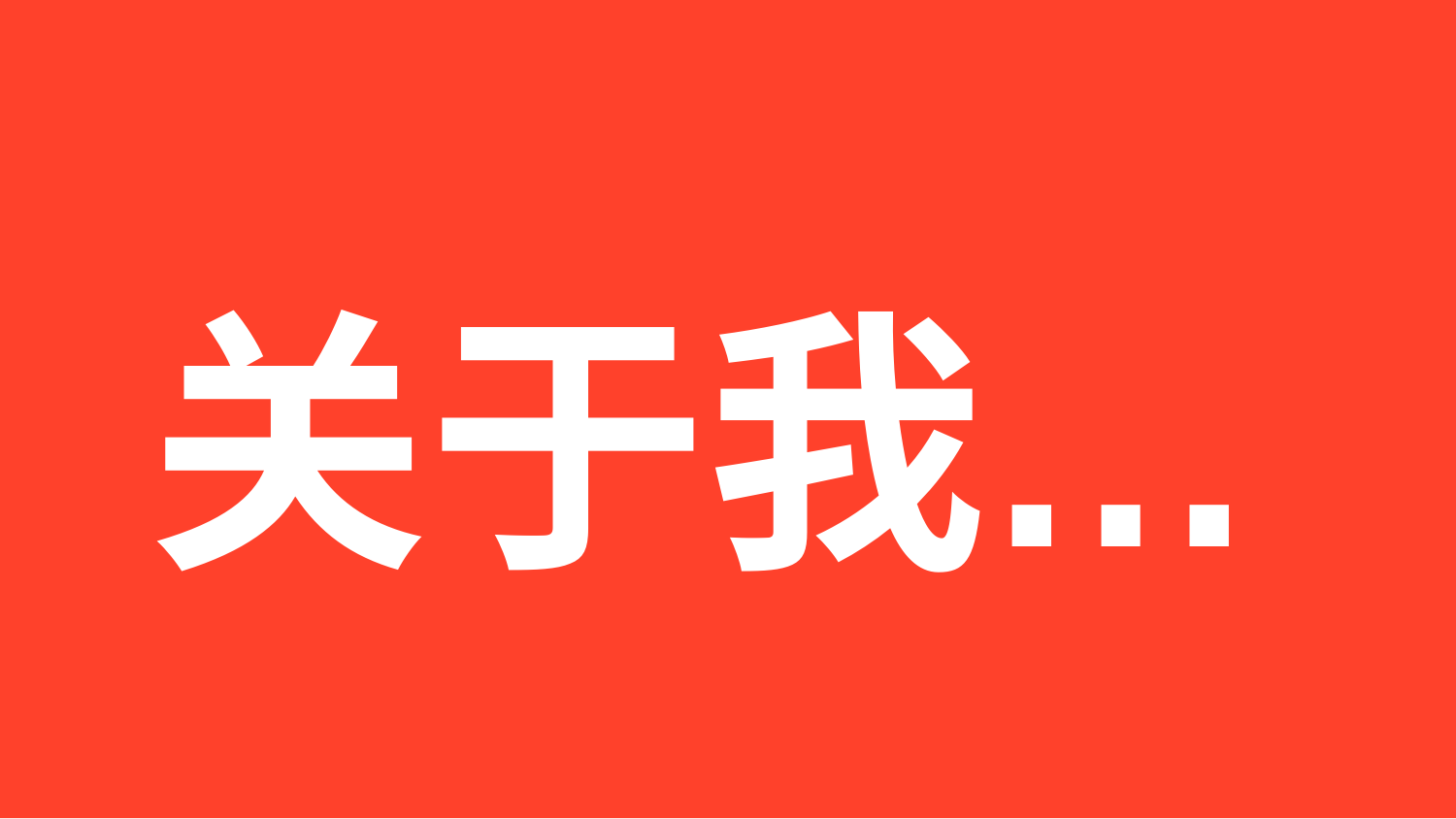

专业技能

专业技能
专业技能
关
于
我
…